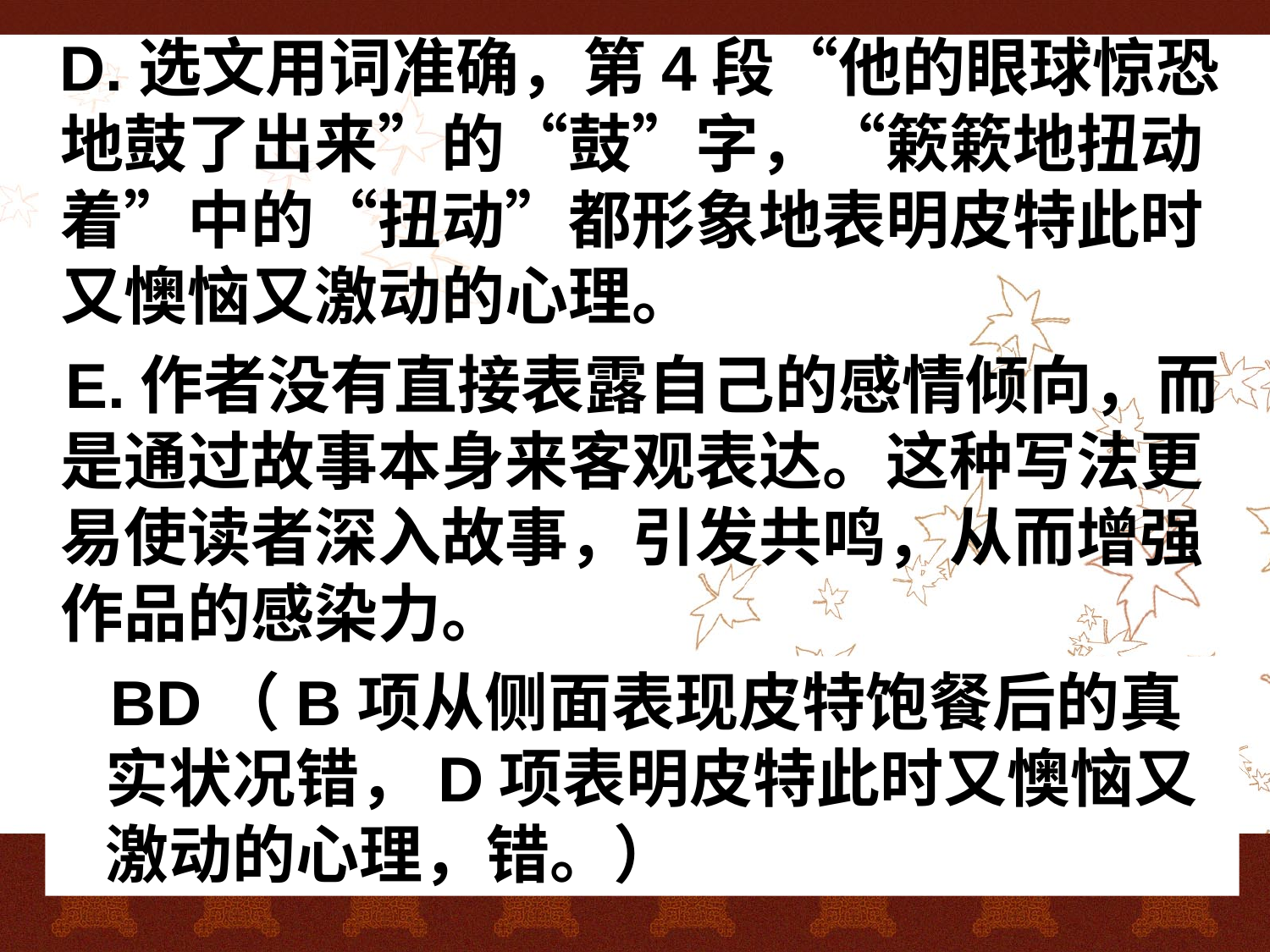

D.选文用词准确，第4段“他的眼球惊恐地鼓了出来”的“鼓”字，“簌簌地扭动着”中的“扭动”都形象地表明皮特此时又懊恼又激动的心理。
   E.作者没有直接表露自己的感情倾向，而是通过故事本身来客观表达。这种写法更易使读者深入故事，引发共鸣，从而增强作品的感染力。
   BD（B项从侧面表现皮特饱餐后的真实状况错，D项表明皮特此时又懊恼又激动的心理，错。）